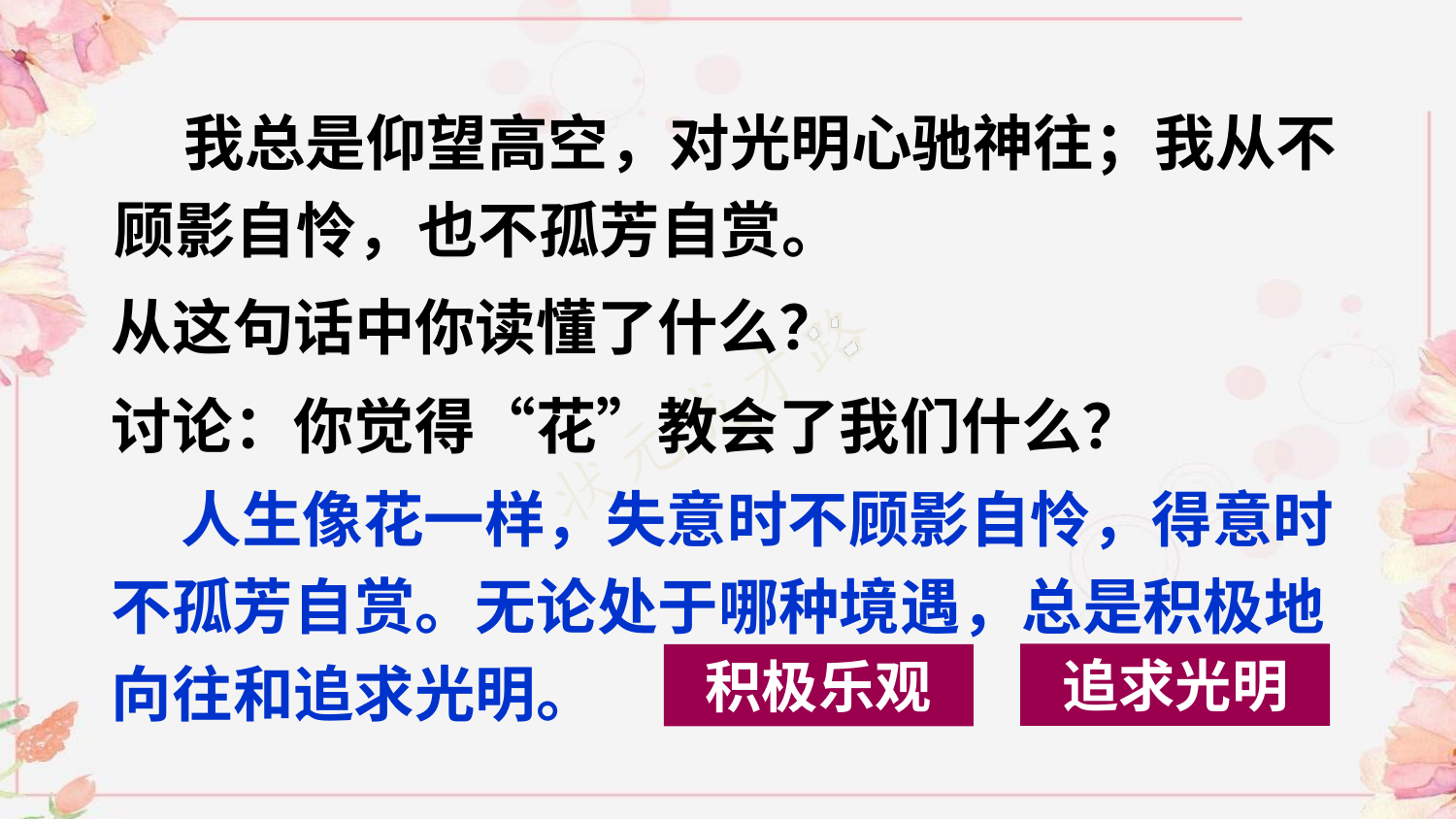

我总是仰望高空，对光明心驰神往；我从不顾影自怜，也不孤芳自赏。
从这句话中你读懂了什么？
讨论：你觉得“花”教会了我们什么？
    人生像花一样，失意时不顾影自怜，得意时不孤芳自赏。无论处于哪种境遇，总是积极地向往和追求光明。
追求光明
积极乐观